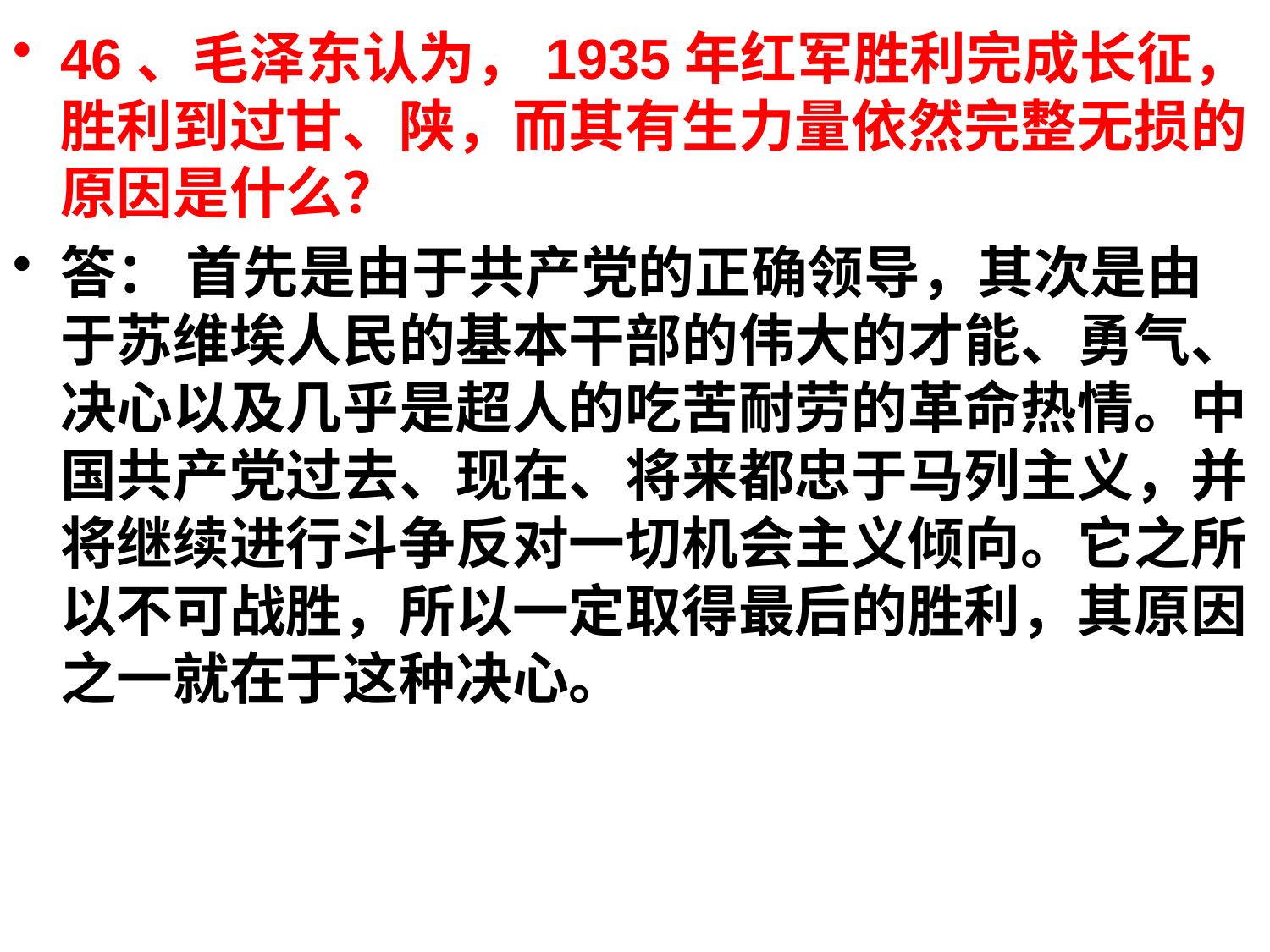

46、毛泽东认为，1935年红军胜利完成长征，胜利到过甘、陕，而其有生力量依然完整无损的原因是什么？
答： 首先是由于共产党的正确领导，其次是由于苏维埃人民的基本干部的伟大的才能、勇气、决心以及几乎是超人的吃苦耐劳的革命热情。中国共产党过去、现在、将来都忠于马列主义，并将继续进行斗争反对一切机会主义倾向。它之所以不可战胜，所以一定取得最后的胜利，其原因之一就在于这种决心。

#